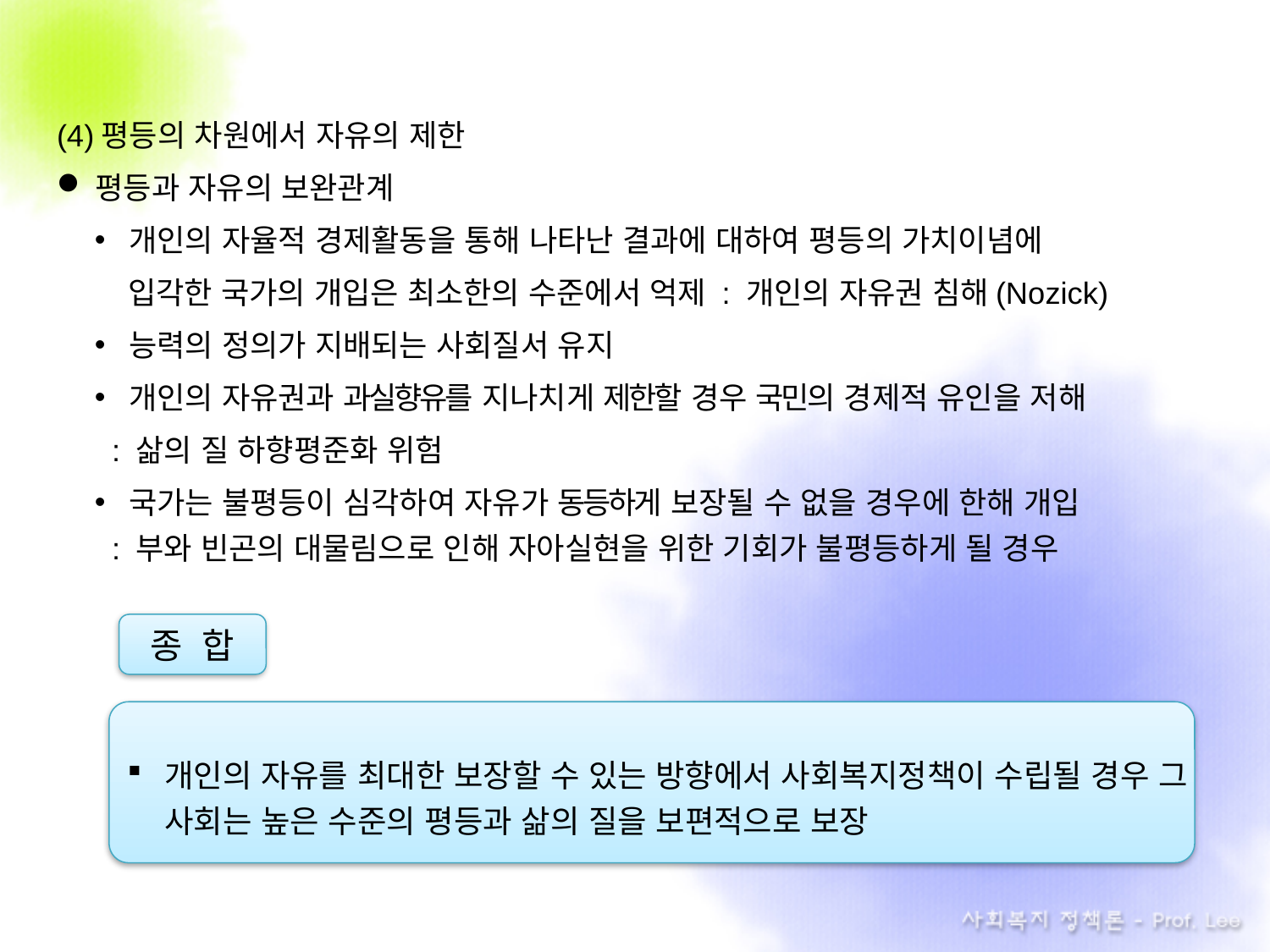

(4)평등의 차원에서 자유의 제한
평등과 자유의 보완관계
개인의 자율적 경제활동을 통해 나타난 결과에 대하여 평등의 가치이념에
   입각한 국가의 개입은 최소한의 수준에서 억제 : 개인의 자유권 침해(Nozick)
능력의 정의가 지배되는 사회질서 유지
개인의 자유권과 과실향유를 지나치게 제한할 경우 국민의 경제적 유인을 저해
  : 삶의 질 하향평준화 위험
국가는 불평등이 심각하여 자유가 동등하게 보장될 수 없을 경우에 한해 개입
  : 부와 빈곤의 대물림으로 인해 자아실현을 위한 기회가 불평등하게 될 경우
종  합

개인의 자유를 최대한 보장할 수 있는 방향에서 사회복지정책이 수립될 경우 그 사회는 높은 수준의 평등과 삶의 질을 보편적으로 보장